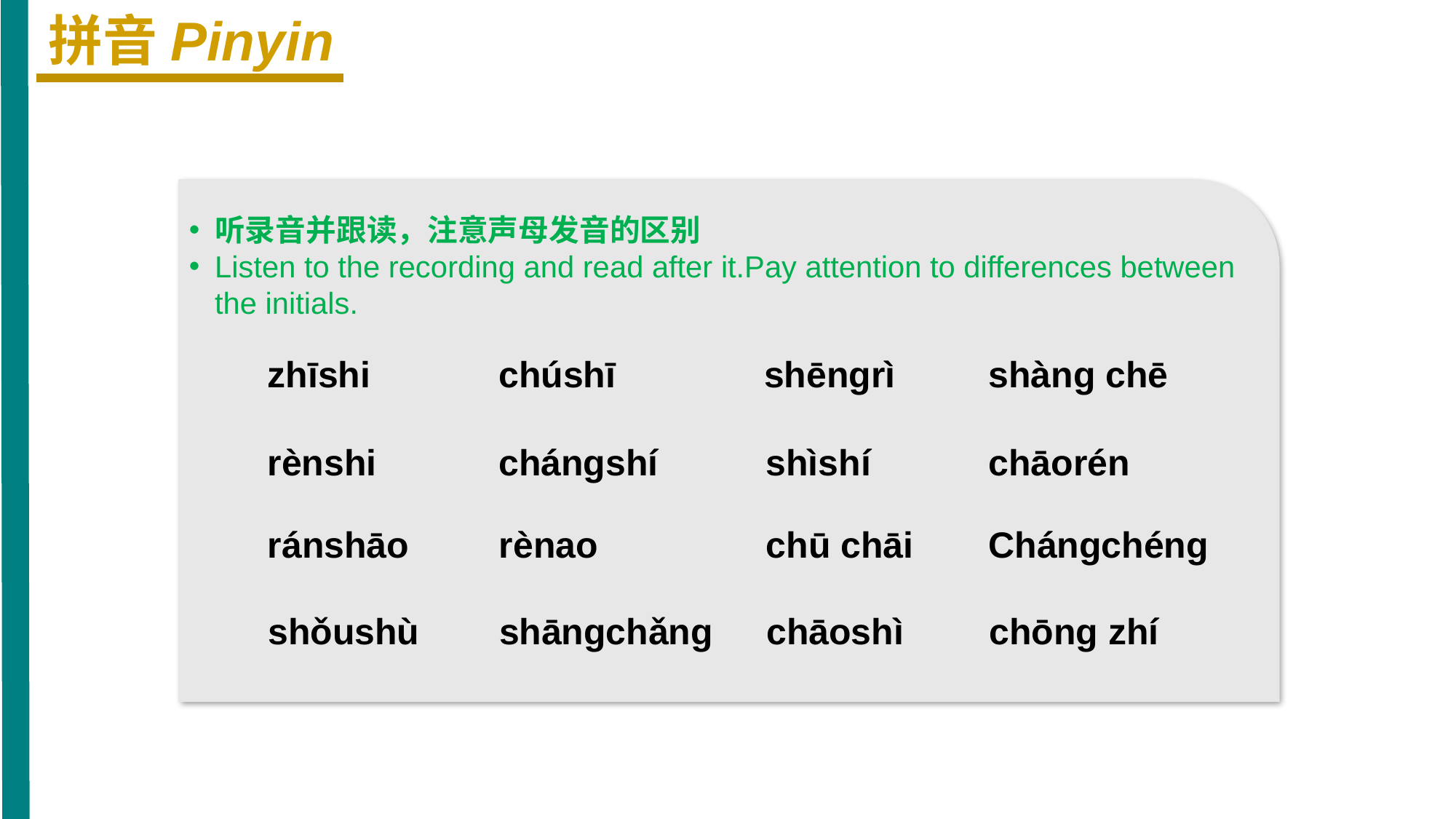

拼音Pinyin

听录音并跟读，注意声母发音的区别
Listen to the recording and read after it.Pay attention to differences between the initials.
zhīshi
chúshī
shēnɡrì
shànɡ chē
rènshi
chánɡshí
shìshí
chāorén
ránshāo
rènao
chū chāi
Chánɡchénɡ
shǒushù
shānɡchǎnɡ
chāoshì
chōnɡ zhí